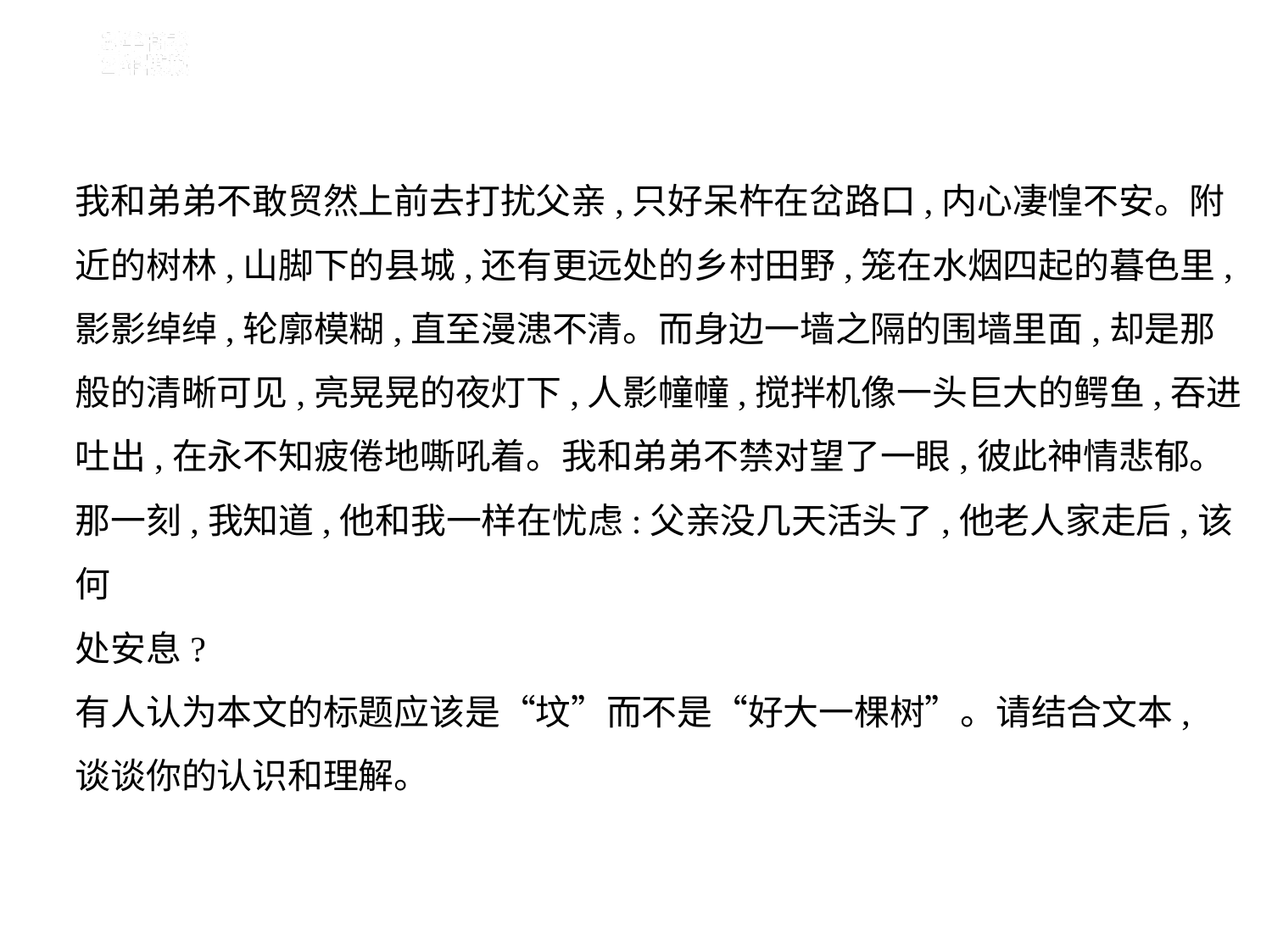

我和弟弟不敢贸然上前去打扰父亲,只好呆杵在岔路口,内心凄惶不安。附
近的树林,山脚下的县城,还有更远处的乡村田野,笼在水烟四起的暮色里,
影影绰绰,轮廓模糊,直至漫漶不清。而身边一墙之隔的围墙里面,却是那
般的清晰可见,亮晃晃的夜灯下,人影幢幢,搅拌机像一头巨大的鳄鱼,吞进
吐出,在永不知疲倦地嘶吼着。我和弟弟不禁对望了一眼,彼此神情悲郁。
那一刻,我知道,他和我一样在忧虑:父亲没几天活头了,他老人家走后,该何
处安息?
有人认为本文的标题应该是“坟”而不是“好大一棵树”。请结合文本,
谈谈你的认识和理解。